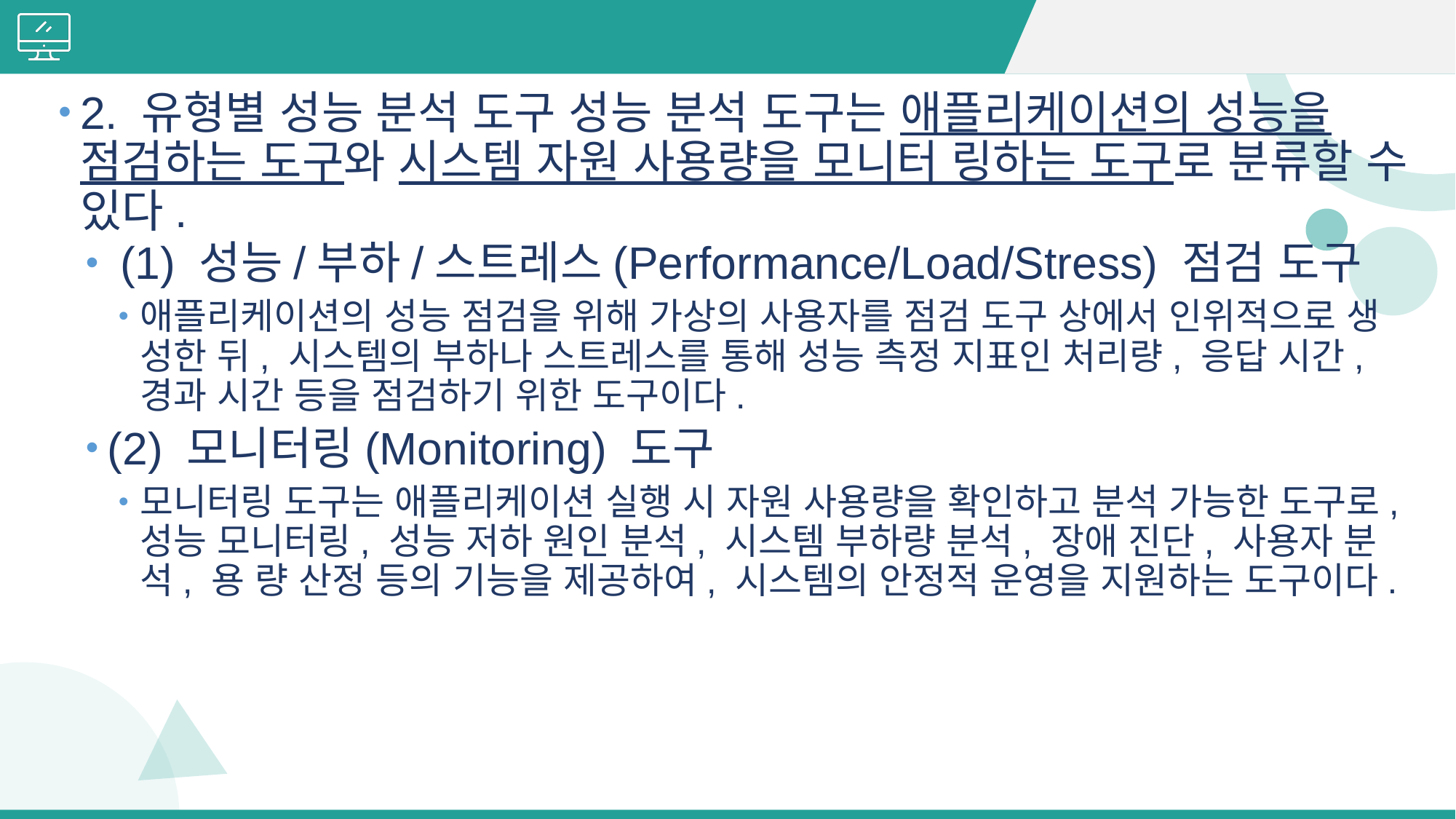

#
2. 유형별 성능 분석 도구 성능 분석 도구는 애플리케이션의 성능을 점검하는 도구와 시스템 자원 사용량을 모니터 링하는 도구로 분류할 수 있다.
 (1) 성능/부하/스트레스(Performance/Load/Stress) 점검 도구
애플리케이션의 성능 점검을 위해 가상의 사용자를 점검 도구 상에서 인위적으로 생 성한 뒤, 시스템의 부하나 스트레스를 통해 성능 측정 지표인 처리량, 응답 시간, 경과 시간 등을 점검하기 위한 도구이다.
(2) 모니터링(Monitoring) 도구
모니터링 도구는 애플리케이션 실행 시 자원 사용량을 확인하고 분석 가능한 도구로, 성능 모니터링, 성능 저하 원인 분석, 시스템 부하량 분석, 장애 진단, 사용자 분석, 용 량 산정 등의 기능을 제공하여, 시스템의 안정적 운영을 지원하는 도구이다.